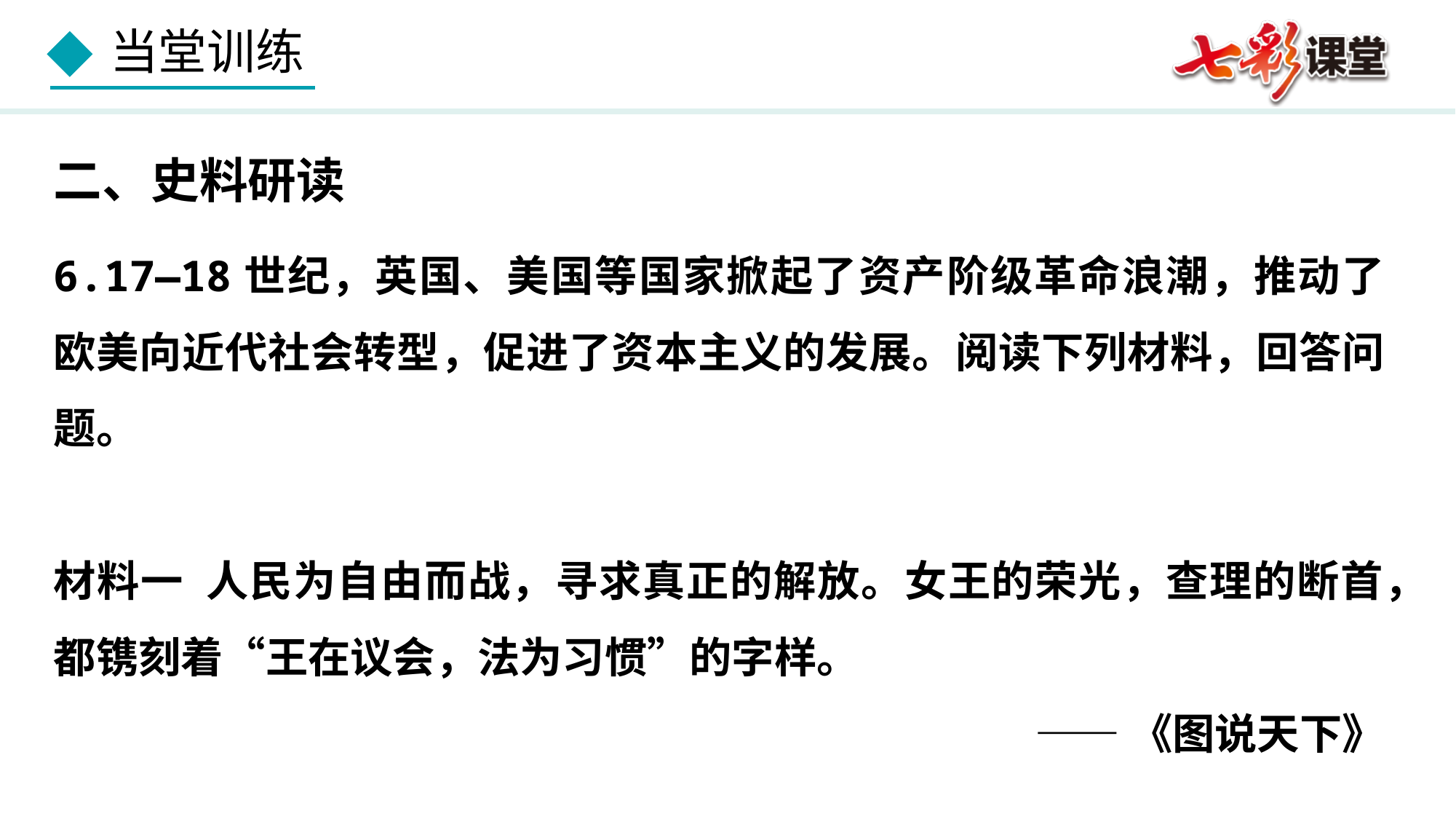

二、史料研读
6.17—18世纪，英国、美国等国家掀起了资产阶级革命浪潮，推动了欧美向近代社会转型，促进了资本主义的发展。阅读下列材料，回答问题。

材料一  人民为自由而战，寻求真正的解放。女王的荣光，查理的断首，都镌刻着“王在议会，法为习惯”的字样。
——《图说天下》